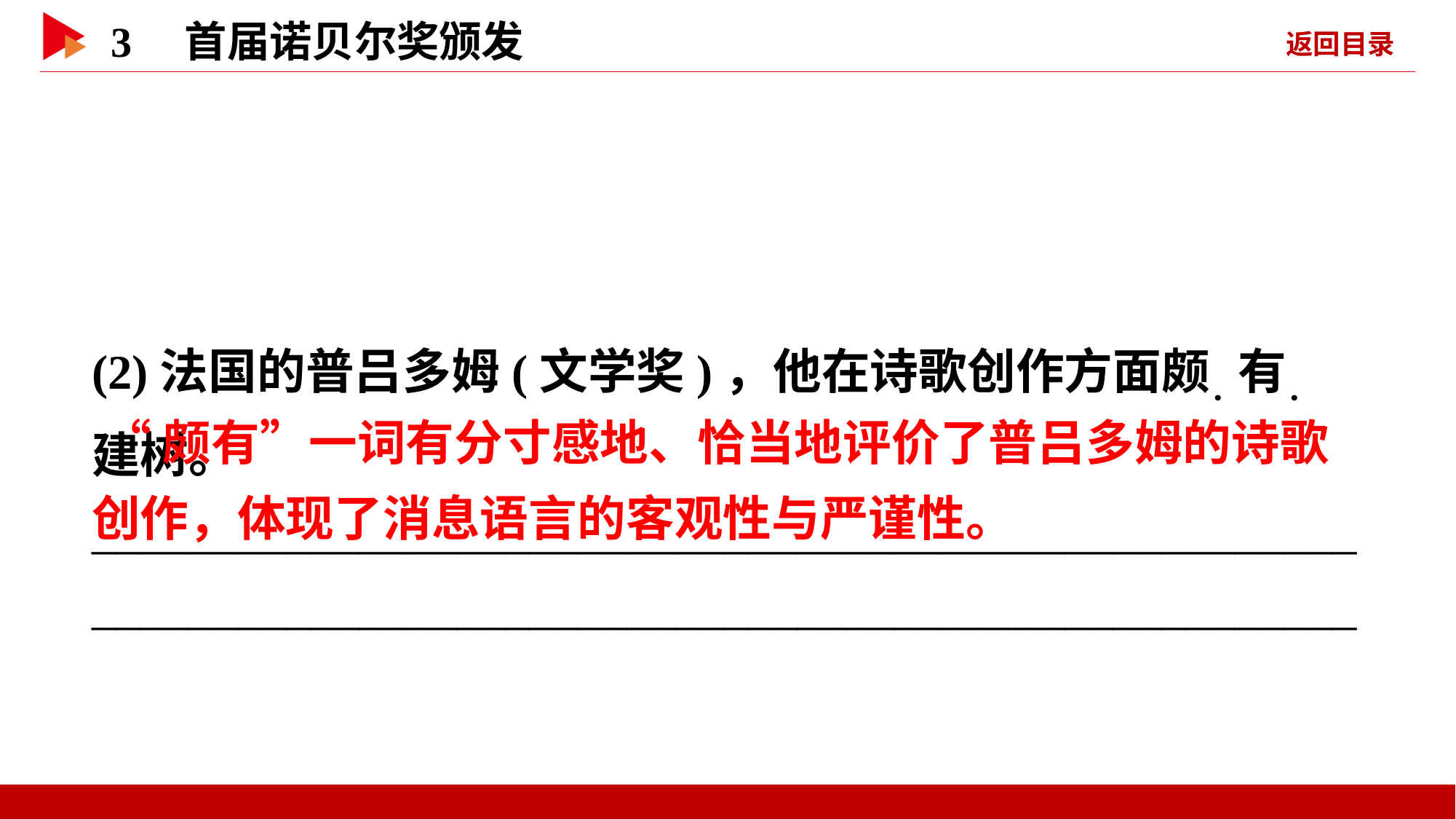

(2)法国的普吕多姆(文学奖)，他在诗歌创作方面颇．有．建树。
________________________________________________________________________________________________________
 “颇有”一词有分寸感地、恰当地评价了普吕多姆的诗歌创作，体现了消息语言的客观性与严谨性。